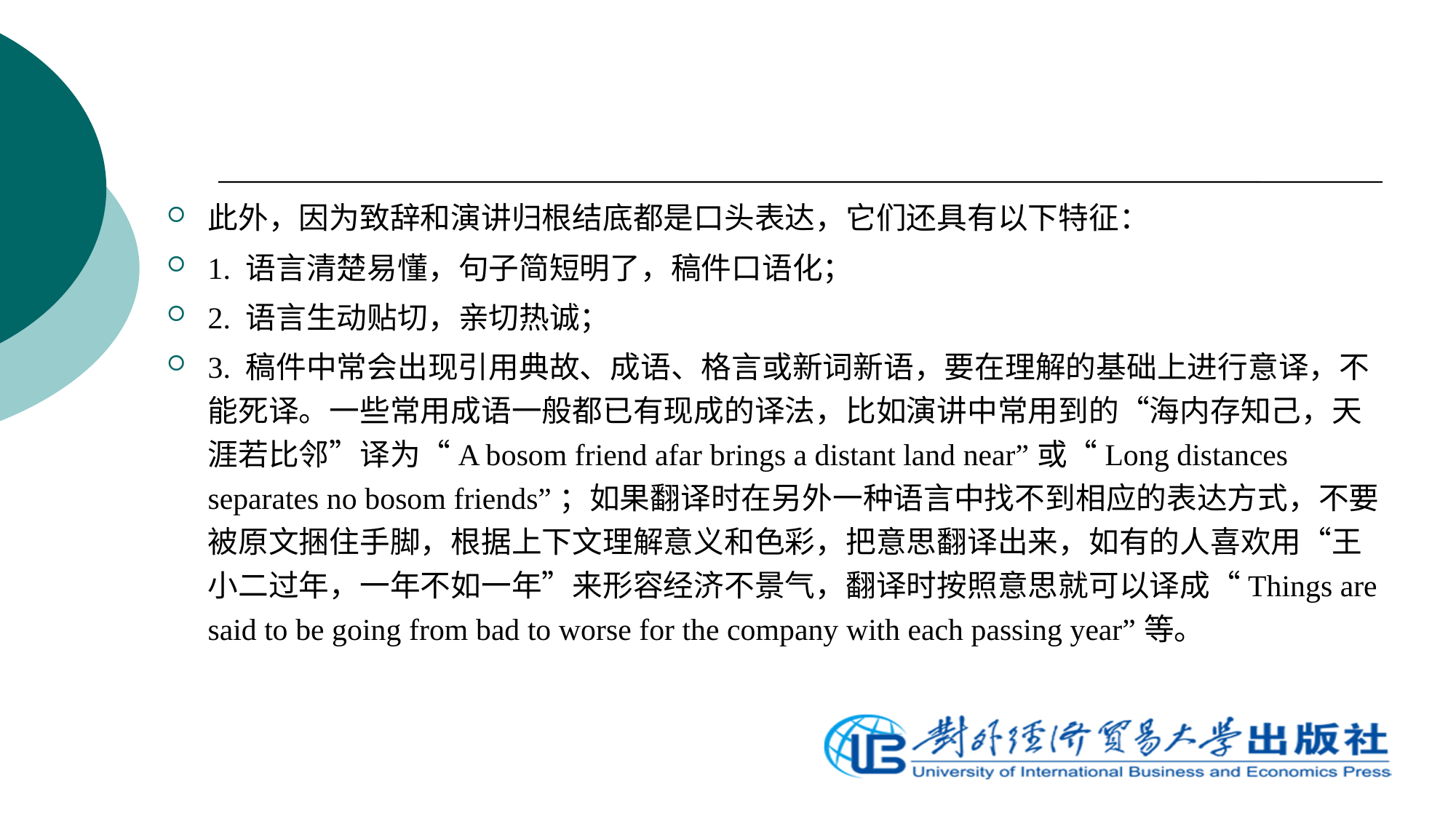

#
此外，因为致辞和演讲归根结底都是口头表达，它们还具有以下特征：
1. 语言清楚易懂，句子简短明了，稿件口语化；
2. 语言生动贴切，亲切热诚；
3. 稿件中常会出现引用典故、成语、格言或新词新语，要在理解的基础上进行意译，不能死译。一些常用成语一般都已有现成的译法，比如演讲中常用到的“海内存知己，天涯若比邻”译为“A bosom friend afar brings a distant land near”或“Long distances separates no bosom friends”；如果翻译时在另外一种语言中找不到相应的表达方式，不要被原文捆住手脚，根据上下文理解意义和色彩，把意思翻译出来，如有的人喜欢用“王小二过年，一年不如一年”来形容经济不景气，翻译时按照意思就可以译成“Things are said to be going from bad to worse for the company with each passing year”等。